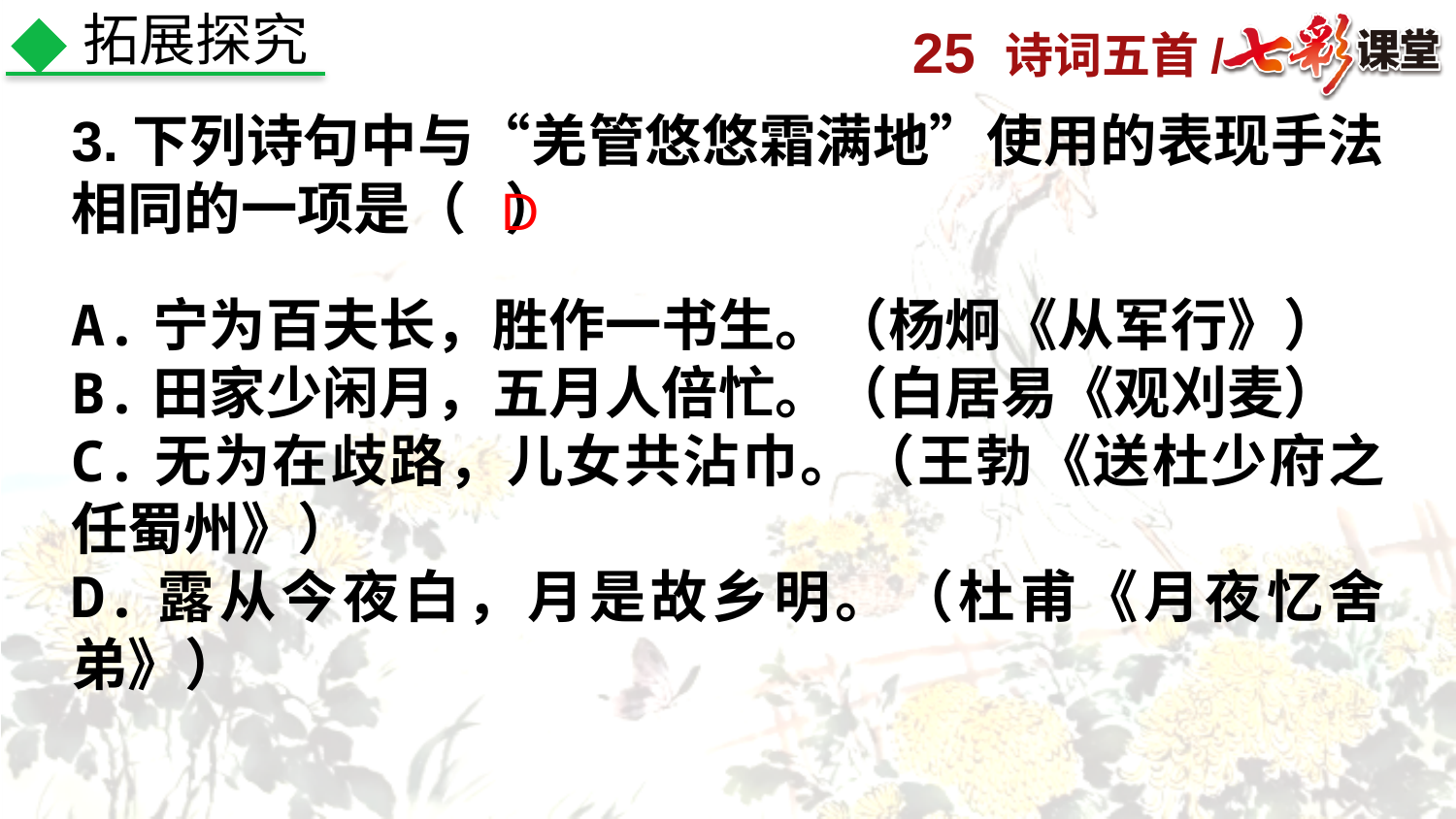

拓展探究

3.下列诗句中与“羌管悠悠霜满地”使用的表现手法相同的一项是（   ）

A.宁为百夫长，胜作一书生。（杨炯《从军行》）
B.田家少闲月，五月人倍忙。（白居易《观刈麦）
C.无为在歧路，儿女共沾巾。（王勃《送杜少府之任蜀州》）
D.露从今夜白，月是故乡明。（杜甫《月夜忆舍弟》）
D